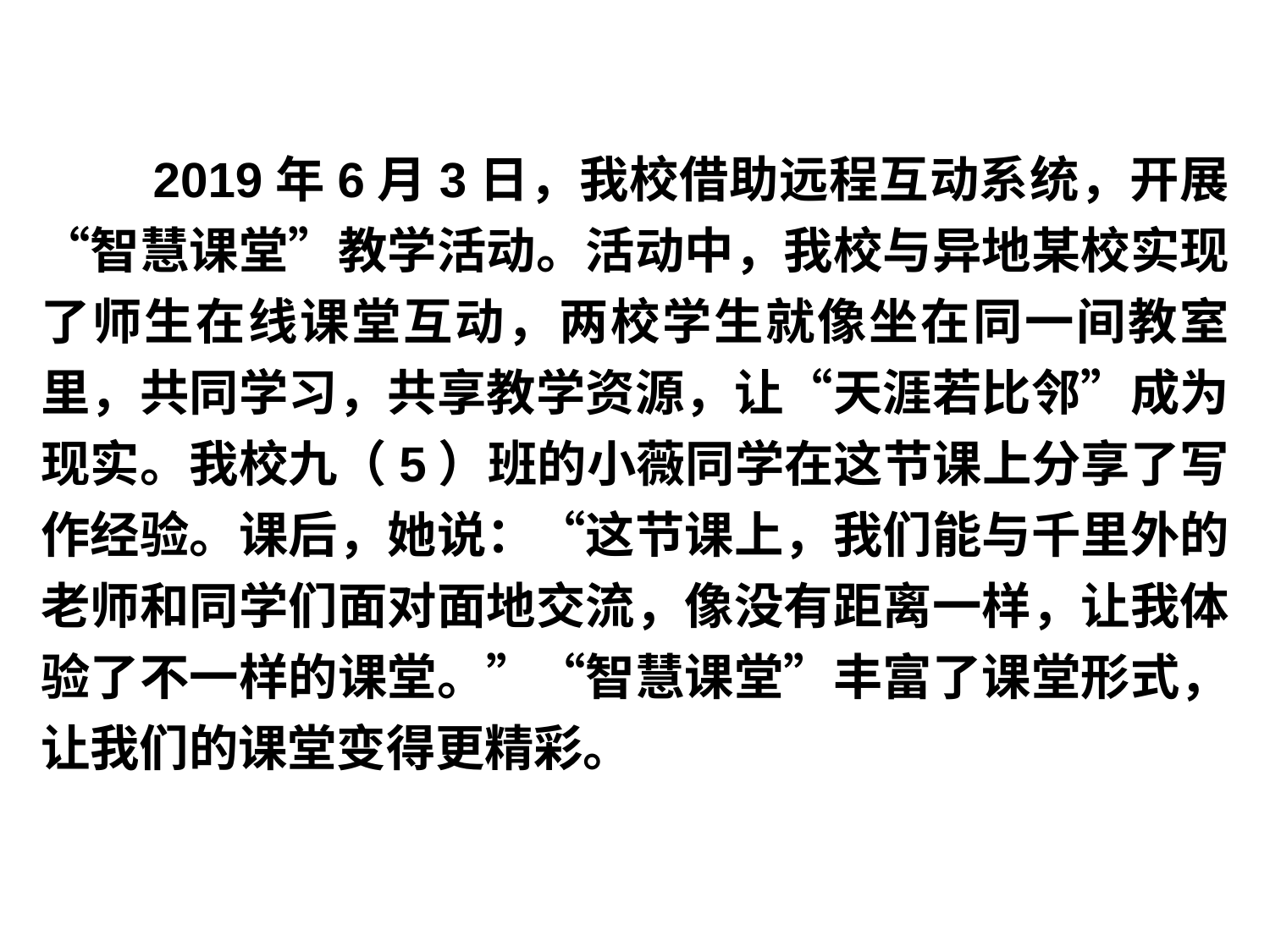

2019年6月3日，我校借助远程互动系统，开展“智慧课堂”教学活动。活动中，我校与异地某校实现了师生在线课堂互动，两校学生就像坐在同一间教室里，共同学习，共享教学资源，让“天涯若比邻”成为现实。我校九（5）班的小薇同学在这节课上分享了写作经验。课后，她说：“这节课上，我们能与千里外的老师和同学们面对面地交流，像没有距离一样，让我体验了不一样的课堂。”“智慧课堂”丰富了课堂形式，让我们的课堂变得更精彩。